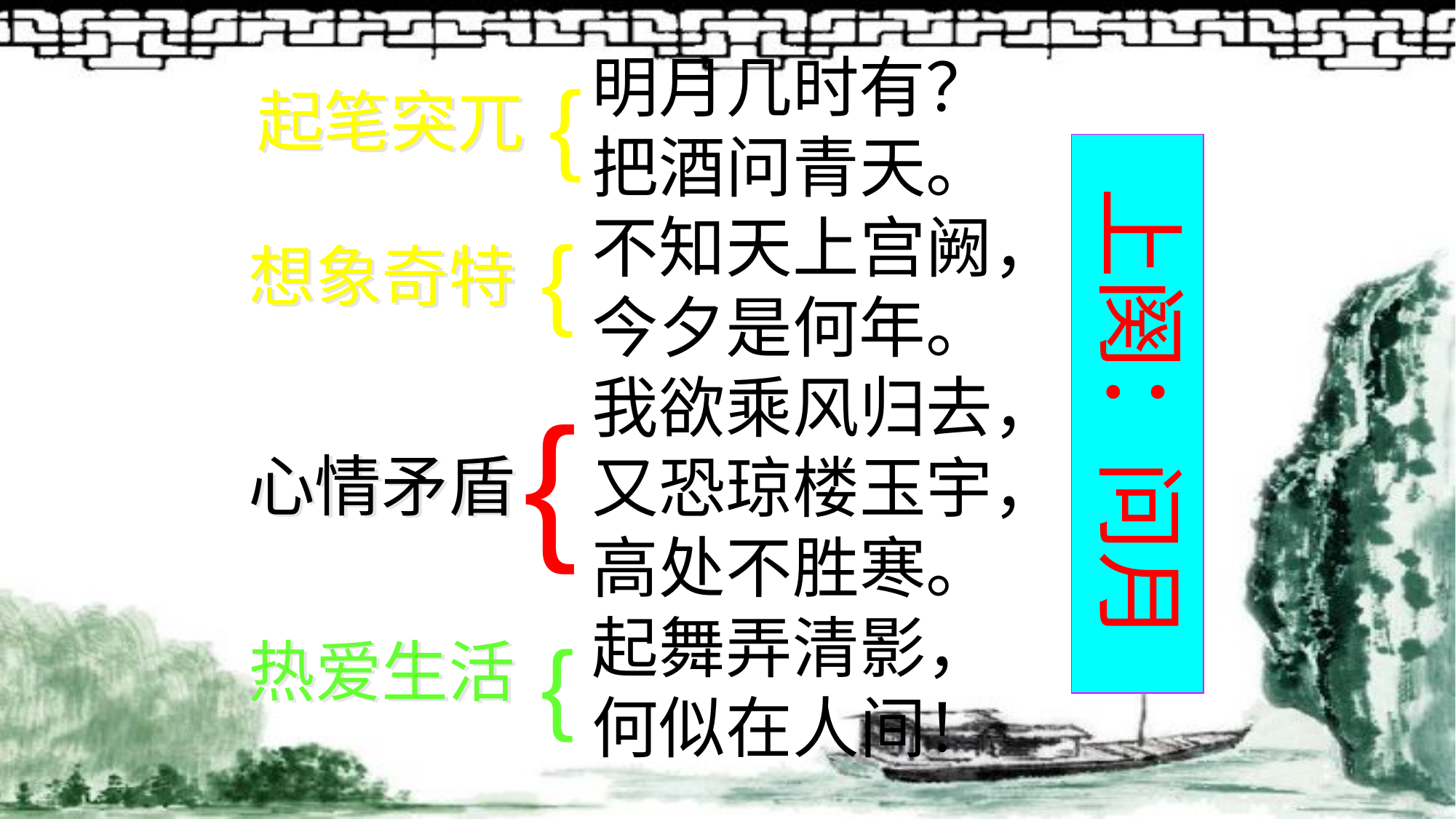

明月几时有？
把酒问青天。
不知天上宫阙，今夕是何年。
我欲乘风归去，又恐琼楼玉宇，高处不胜寒。
起舞弄清影，
何似在人间！
{
起笔突兀
 上阕：问月
{
想象奇特
{
心情矛盾
{
热爱生活